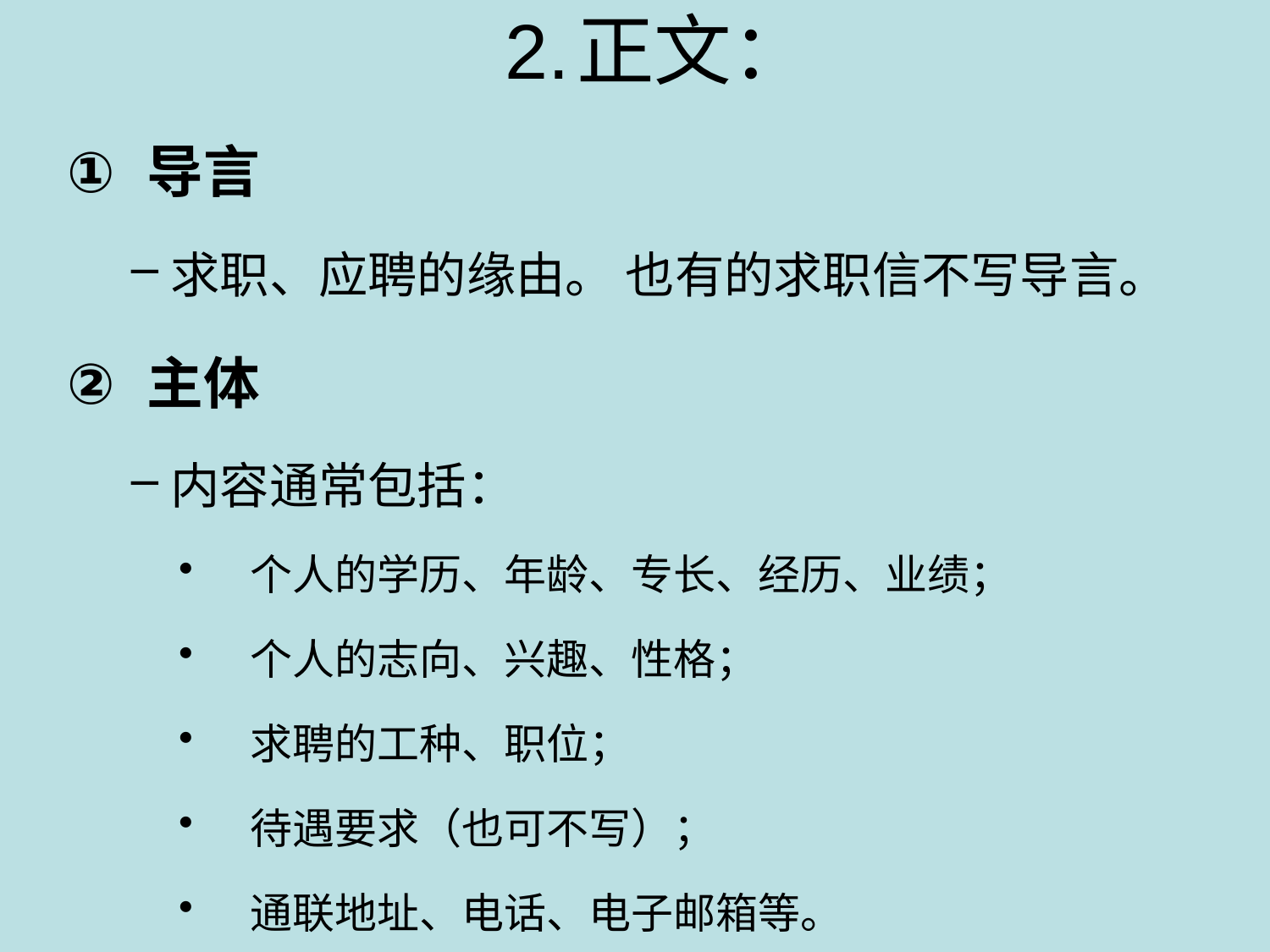

正文：
导言
求职、应聘的缘由。 也有的求职信不写导言。
主体
内容通常包括：
个人的学历、年龄、专长、经历、业绩；
个人的志向、兴趣、性格；
求聘的工种、职位；
待遇要求（也可不写）；
通联地址、电话、电子邮箱等。